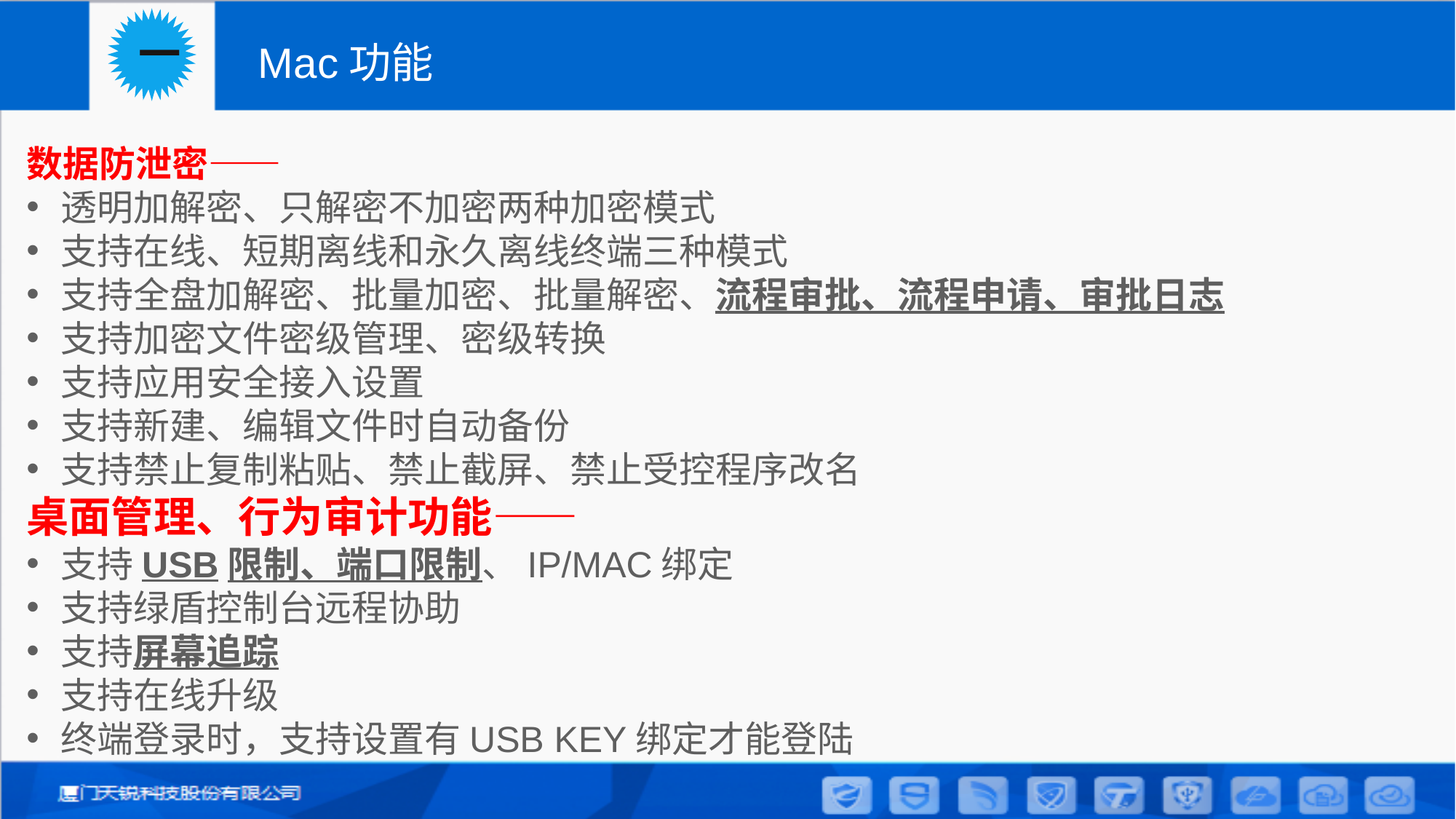

一
Mac功能
数据防泄密——
透明加解密、只解密不加密两种加密模式
支持在线、短期离线和永久离线终端三种模式
支持全盘加解密、批量加密、批量解密、流程审批、流程申请、审批日志
支持加密文件密级管理、密级转换
支持应用安全接入设置
支持新建、编辑文件时自动备份
支持禁止复制粘贴、禁止截屏、禁止受控程序改名
桌面管理、行为审计功能——
支持USB限制、端口限制、IP/MAC绑定
支持绿盾控制台远程协助
支持屏幕追踪
支持在线升级
终端登录时，支持设置有USB KEY绑定才能登陆